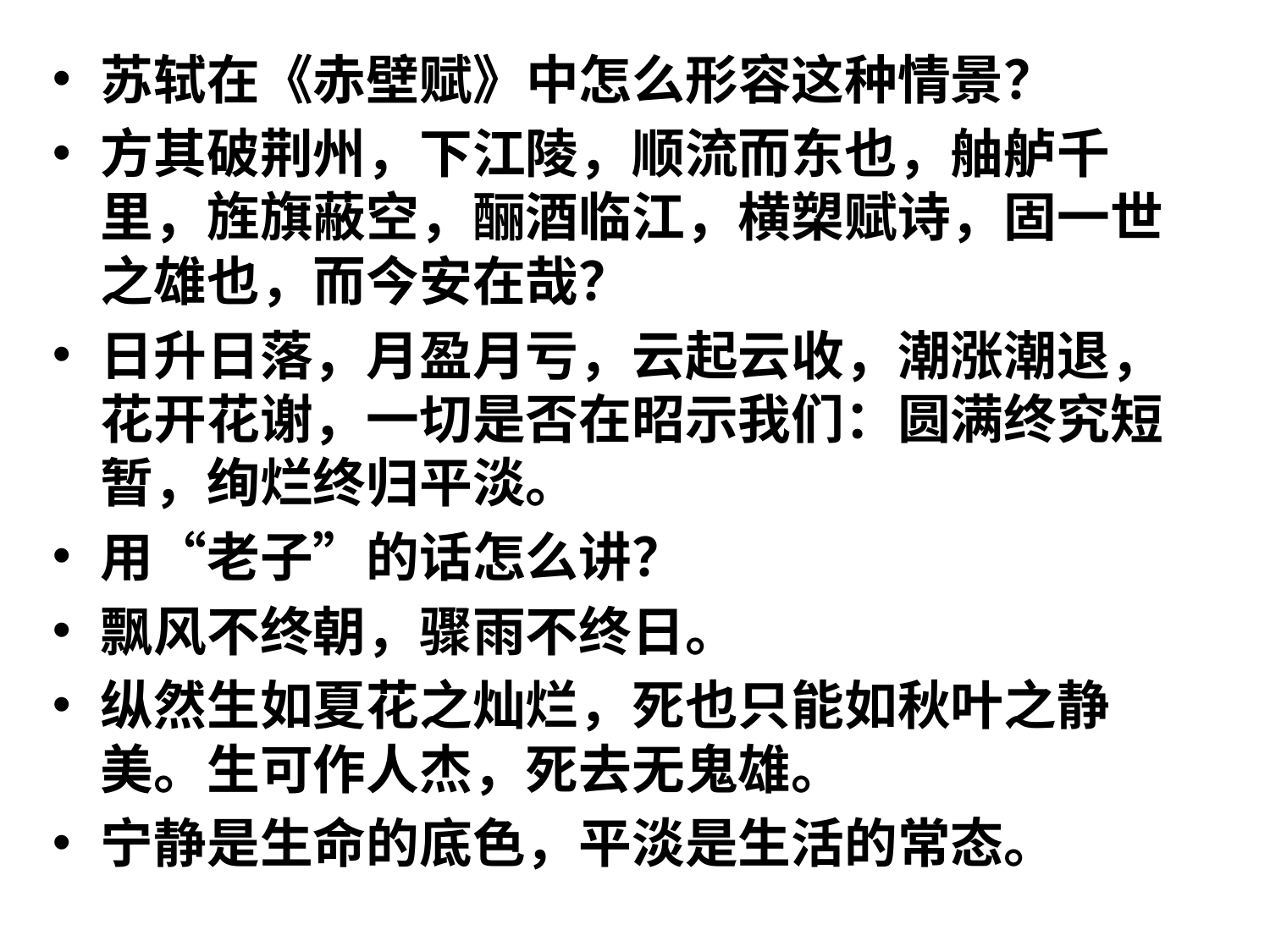

#
苏轼在《赤壁赋》中怎么形容这种情景？
方其破荆州，下江陵，顺流而东也，舳舻千里，旌旗蔽空，酾酒临江，横槊赋诗，固一世之雄也，而今安在哉？
日升日落，月盈月亏，云起云收，潮涨潮退，花开花谢，一切是否在昭示我们：圆满终究短暂，绚烂终归平淡。
用“老子”的话怎么讲？
飘风不终朝，骤雨不终日。
纵然生如夏花之灿烂，死也只能如秋叶之静美。生可作人杰，死去无鬼雄。
宁静是生命的底色，平淡是生活的常态。